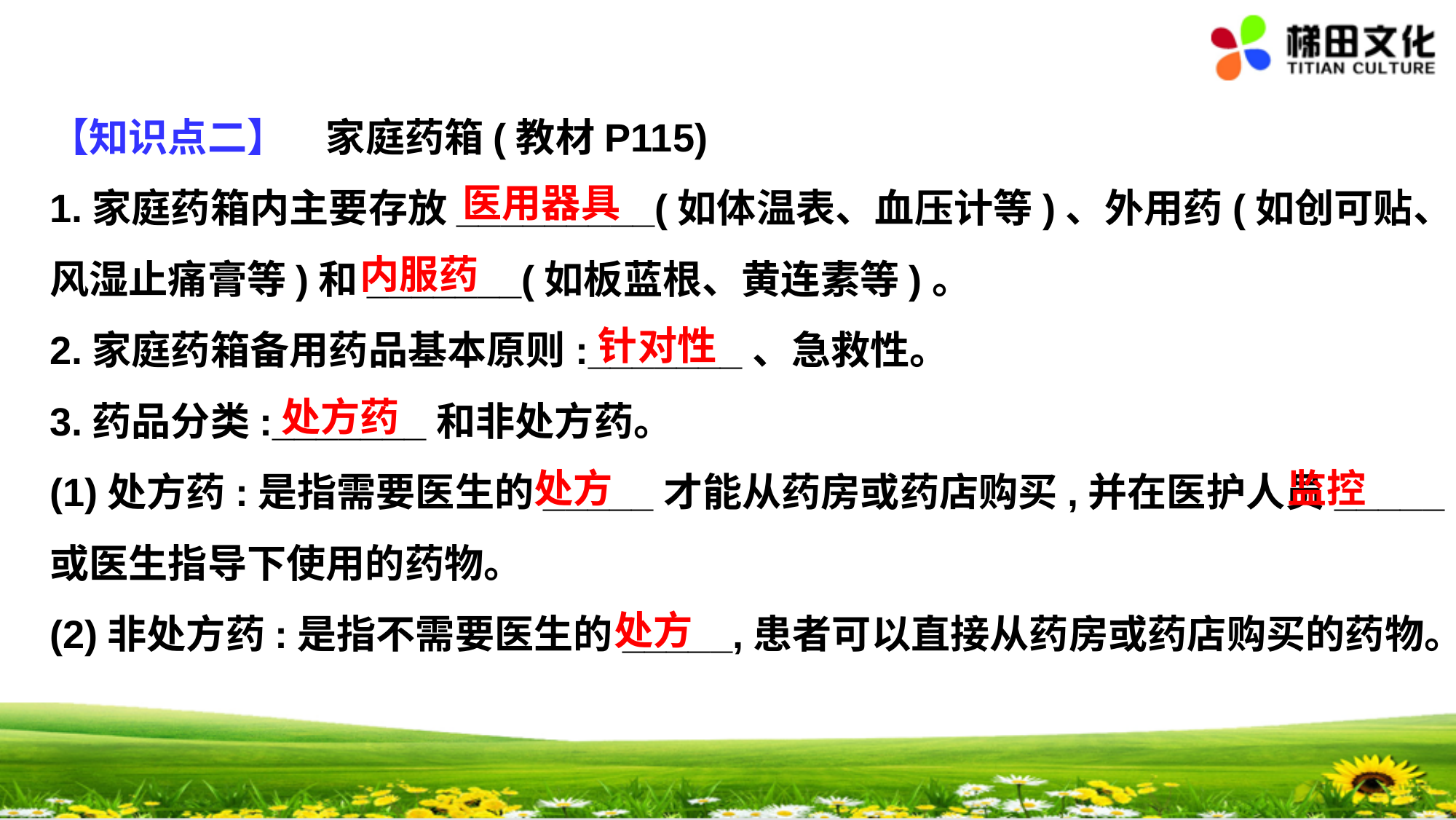

【知识点二】　家庭药箱(教材P115)
1.家庭药箱内主要存放_________(如体温表、血压计等)、外用药(如创可贴、
风湿止痛膏等)和_______(如板蓝根、黄连素等)。
2.家庭药箱备用药品基本原则:_______、急救性。
3.药品分类:_______和非处方药。
(1)处方药:是指需要医生的_____才能从药房或药店购买,并在医护人员_____
或医生指导下使用的药物。
(2)非处方药:是指不需要医生的_____,患者可以直接从药房或药店购买的药物。
医用器具
内服药
针对性
处方药
处方
监控
处方